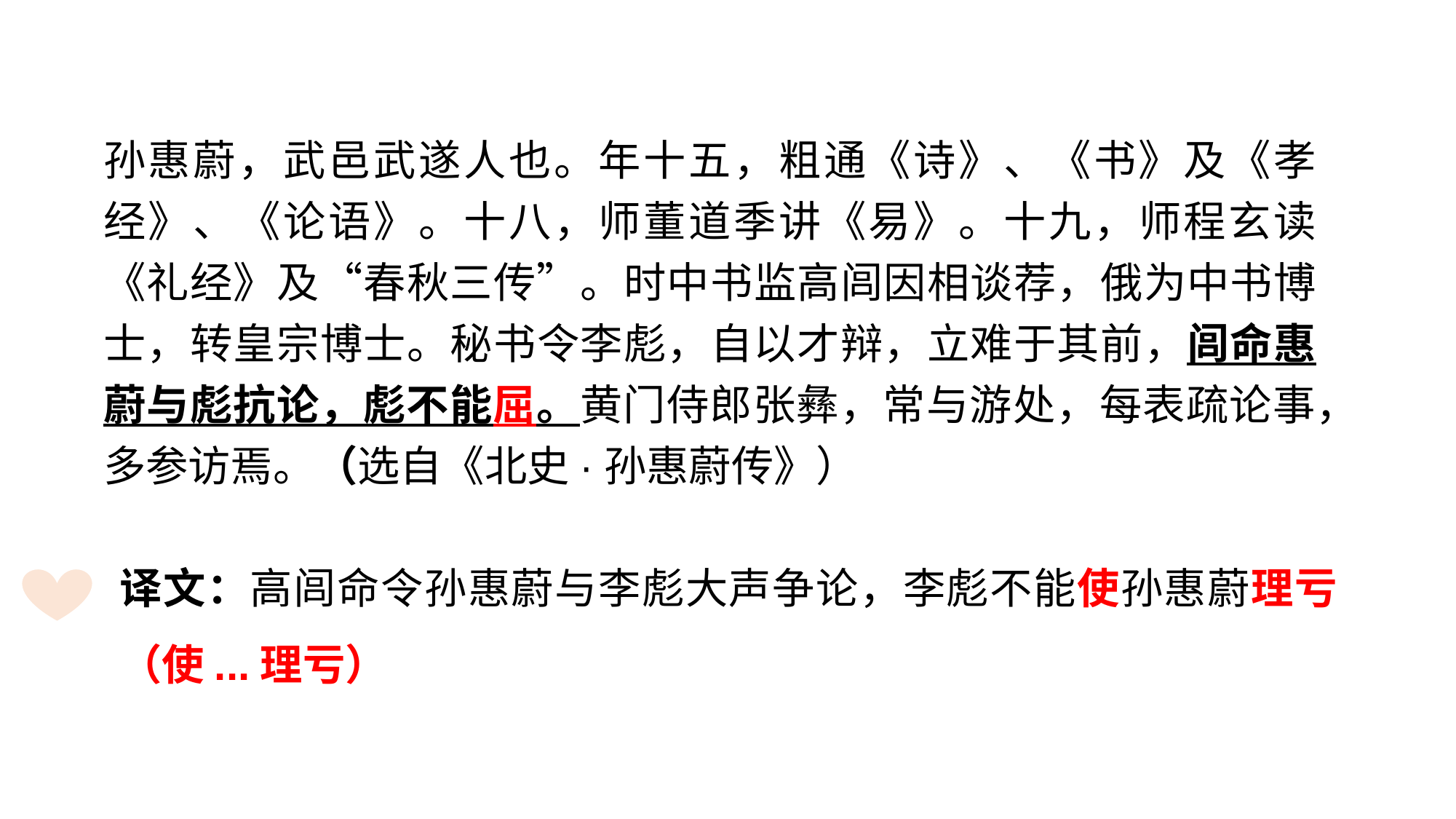

孙惠蔚，武邑武遂人也。年十五，粗通《诗》、《书》及《孝经》、《论语》。十八，师董道季讲《易》。十九，师程玄读《礼经》及“春秋三传”。时中书监高闾因相谈荐，俄为中书博士，转皇宗博士。秘书令李彪，自以才辩，立难于其前，闾命惠蔚与彪抗论，彪不能屈。黄门侍郎张彝，常与游处，每表疏论事，多参访焉。（选自《北史·孙惠蔚传》）
译文：高闾命令孙惠蔚与李彪大声争论，李彪不能使孙惠蔚理亏（使...理亏）